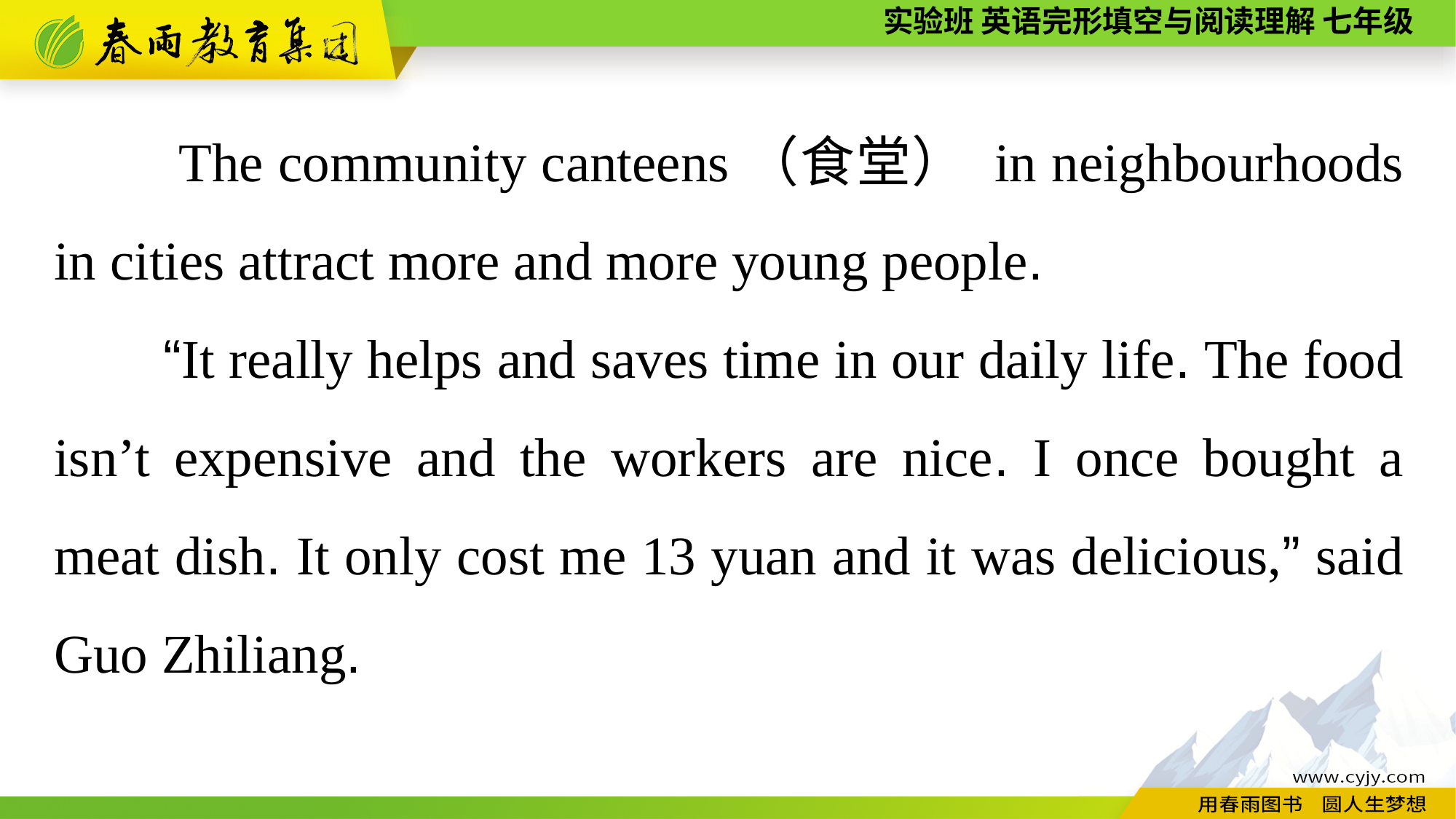

The community canteens（食堂） in neighbourhoods in cities attract more and more young people.
“It really helps and saves time in our daily life. The food isn’t expensive and the workers are nice. I once bought a meat dish. It only cost me 13 yuan and it was delicious,” said Guo Zhiliang.